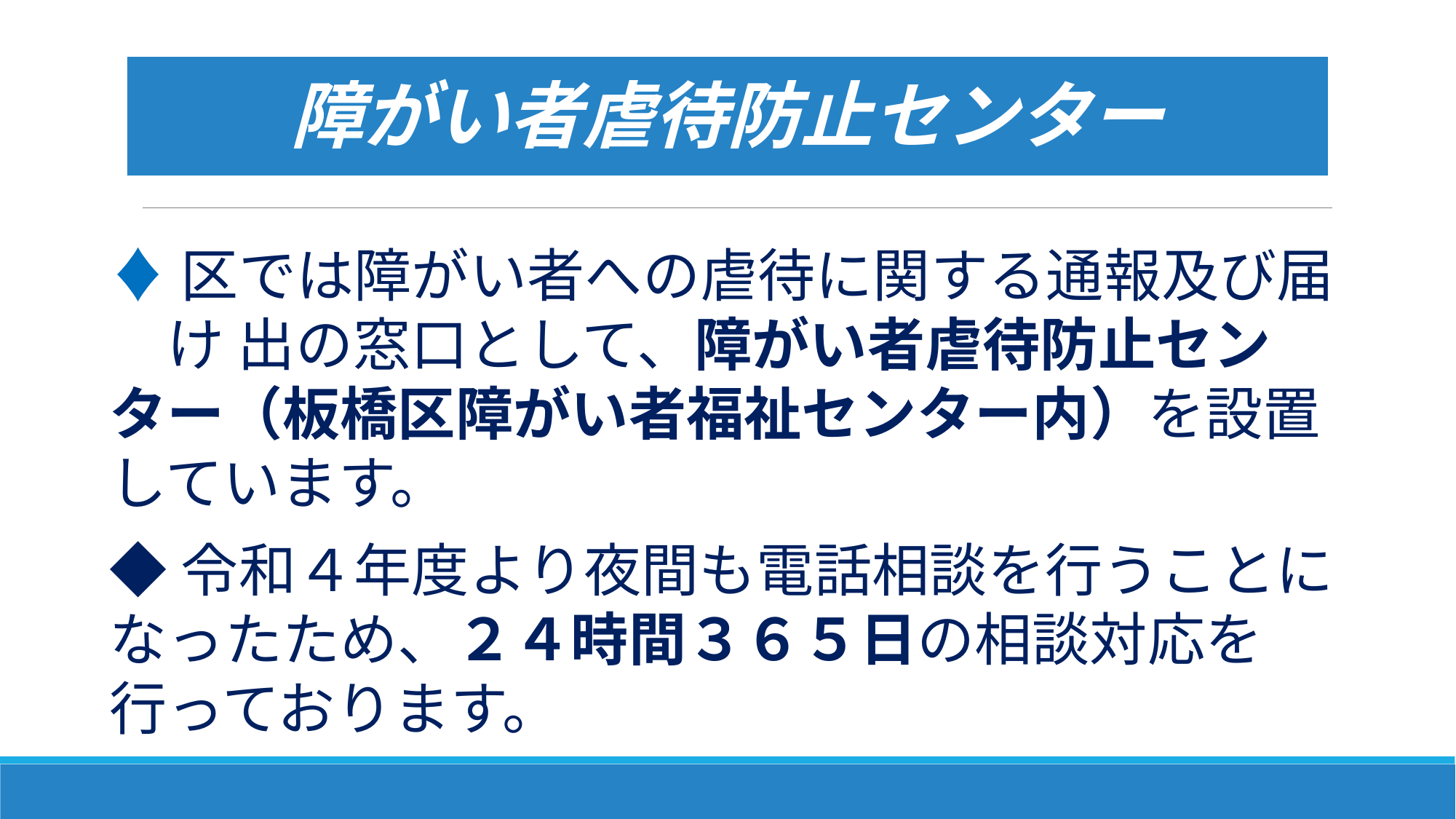

# 障がい者虐待防止センター

♦区では障がい者への虐待に関する通報及び届　け 出の窓口として、障がい者虐待防止センター（板橋区障がい者福祉センター内）を設置しています。
◆令和４年度より夜間も電話相談を行うことになったため、２４時間３６５日の相談対応を行っております。